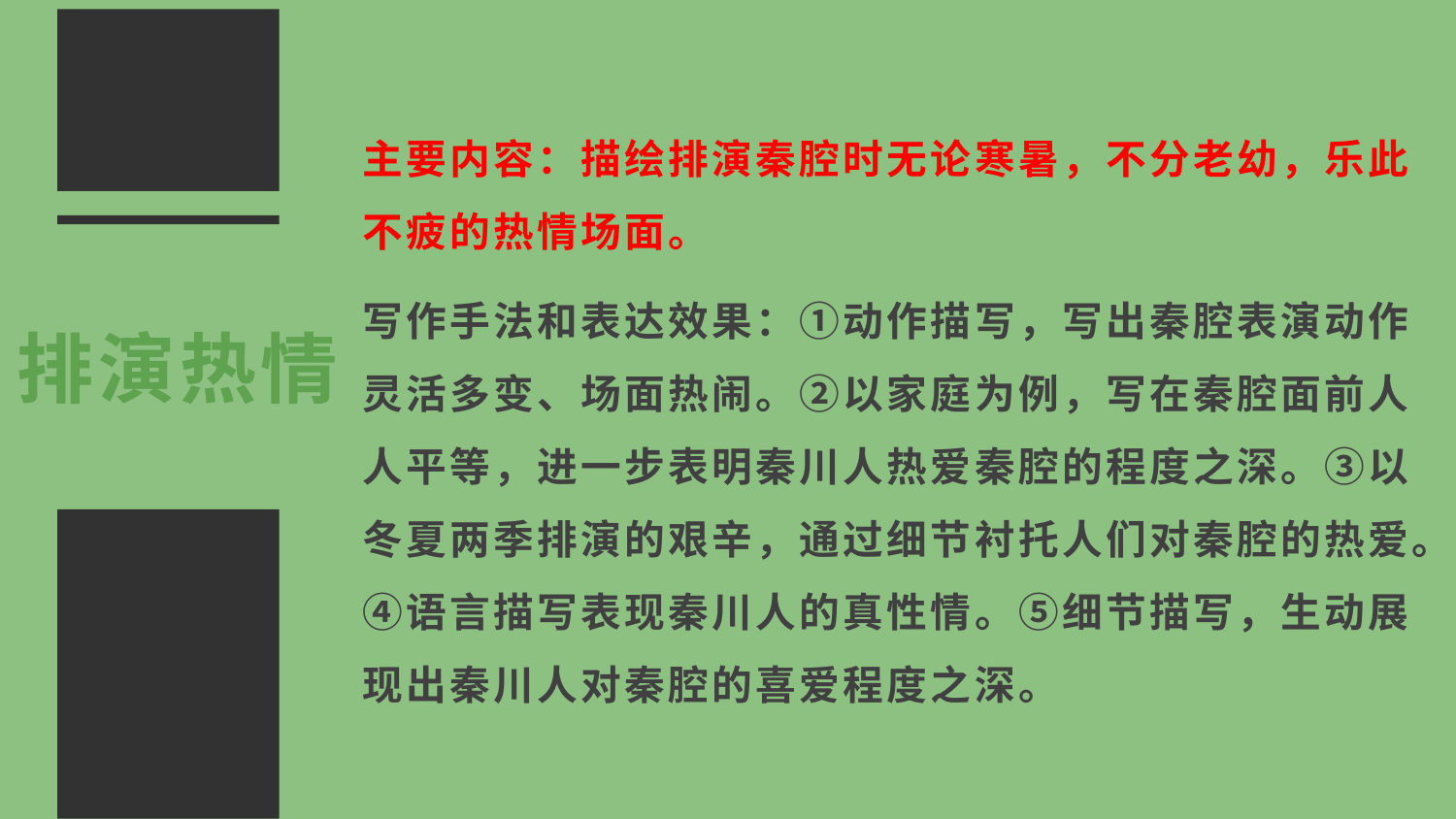

主要内容：描绘排演秦腔时无论寒暑，不分老幼，乐此不疲的热情场面。
写作手法和表达效果：①动作描写，写出秦腔表演动作灵活多变、场面热闹。②以家庭为例，写在秦腔面前人人平等，进一步表明秦川人热爱秦腔的程度之深。③以冬夏两季排演的艰辛，通过细节衬托人们对秦腔的热爱。④语言描写表现秦川人的真性情。⑤细节描写，生动展现出秦川人对秦腔的喜爱程度之深。

排演热情